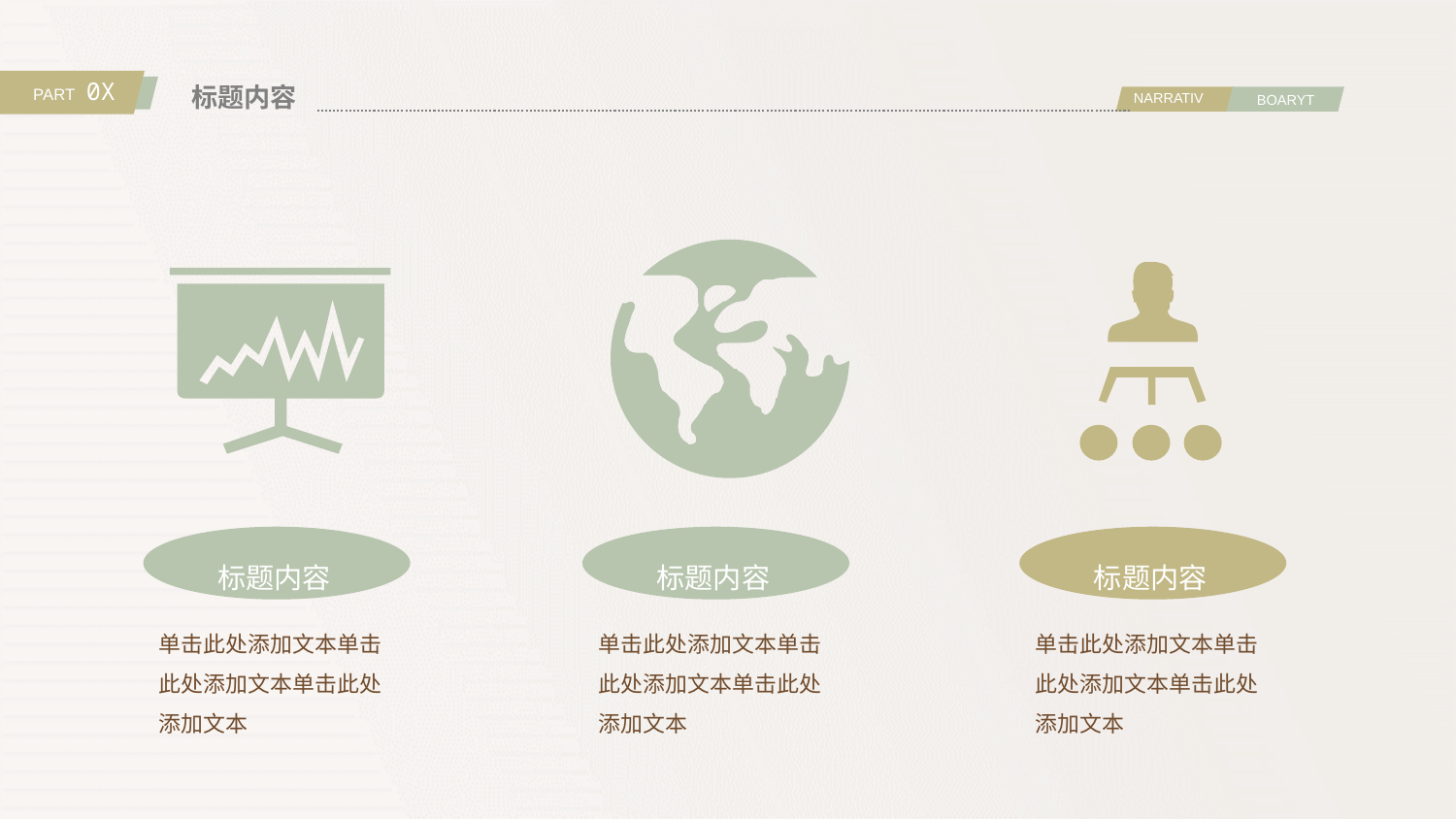

PART  0X

标题内容

NARRATIV

BOARYT

标题内容
标题内容
标题内容
单击此处添加文本单击此处添加文本单击此处添加文本
单击此处添加文本单击此处添加文本单击此处添加文本
单击此处添加文本单击此处添加文本单击此处添加文本